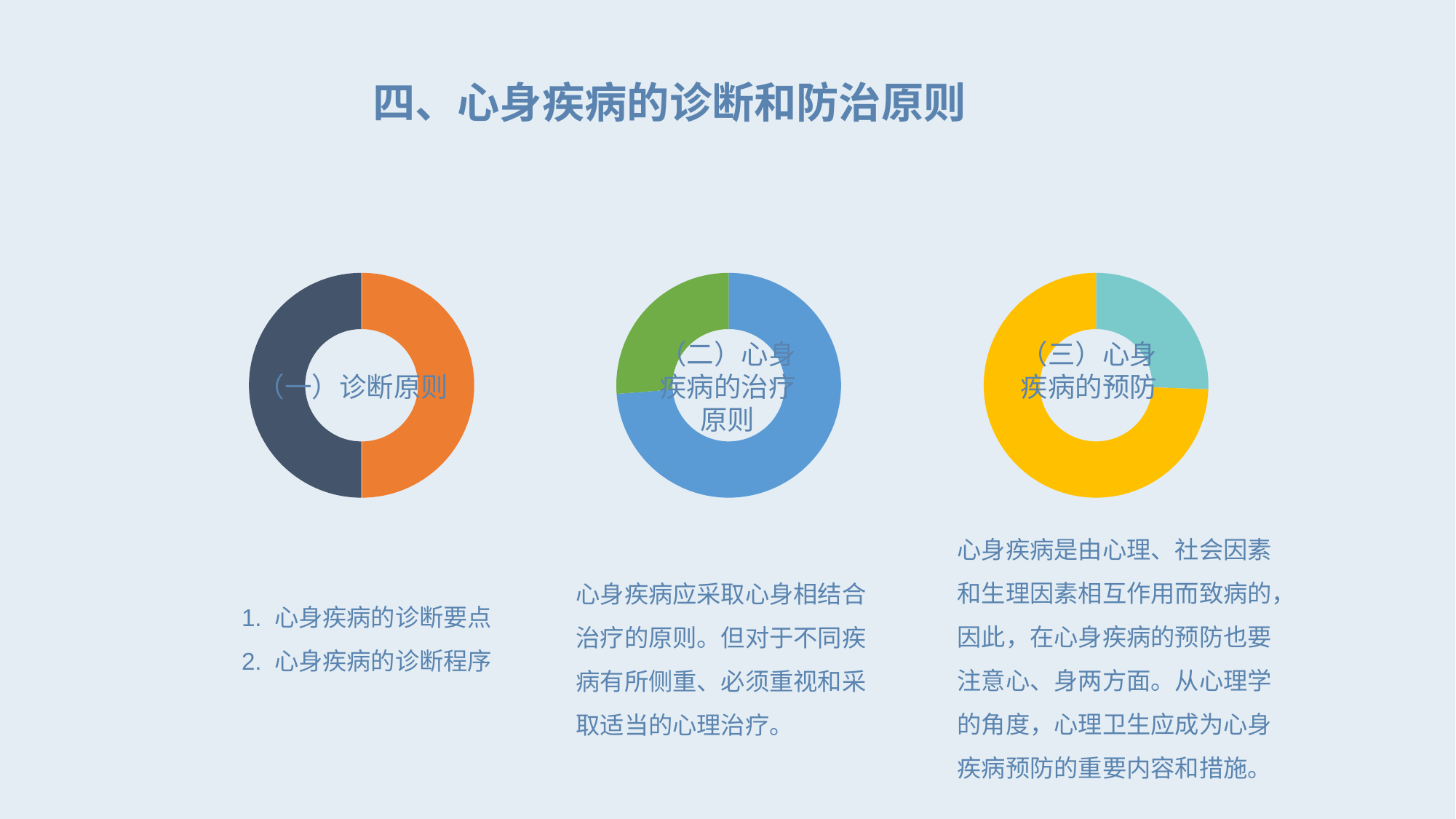

四、心身疾病的诊断和防治原则

### Chart

| Category | 销售额 |
|---|---|
| 第一季度 | 3.2 |
| 第二季度 | 3.2 |
|  | None |
|  | None |
（一）诊断原则
1. 心身疾病的诊断要点
2. 心身疾病的诊断程序

### Chart

| Category | 销售额 |
|---|---|
| 第一季度 | 9.0 |
| 第二季度 | 3.2 |
|  | None |
|  | None |
（二）心身疾病的治疗原则
心身疾病应采取心身相结合治疗的原则。但对于不同疾病有所侧重、必须重视和采
取适当的心理治疗。

### Chart

| Category | 销售额 |
|---|---|
| 第一季度 | 1.1 |
| 第二季度 | 3.2 |
|  | None |
|  | None |
（三）心身疾病的预防
心身疾病是由心理、社会因素和生理因素相互作用而致病的，因此，在心身疾病的预防也要注意心、身两方面。从心理学的角度，心理卫生应成为心身疾病预防的重要内容和措施。